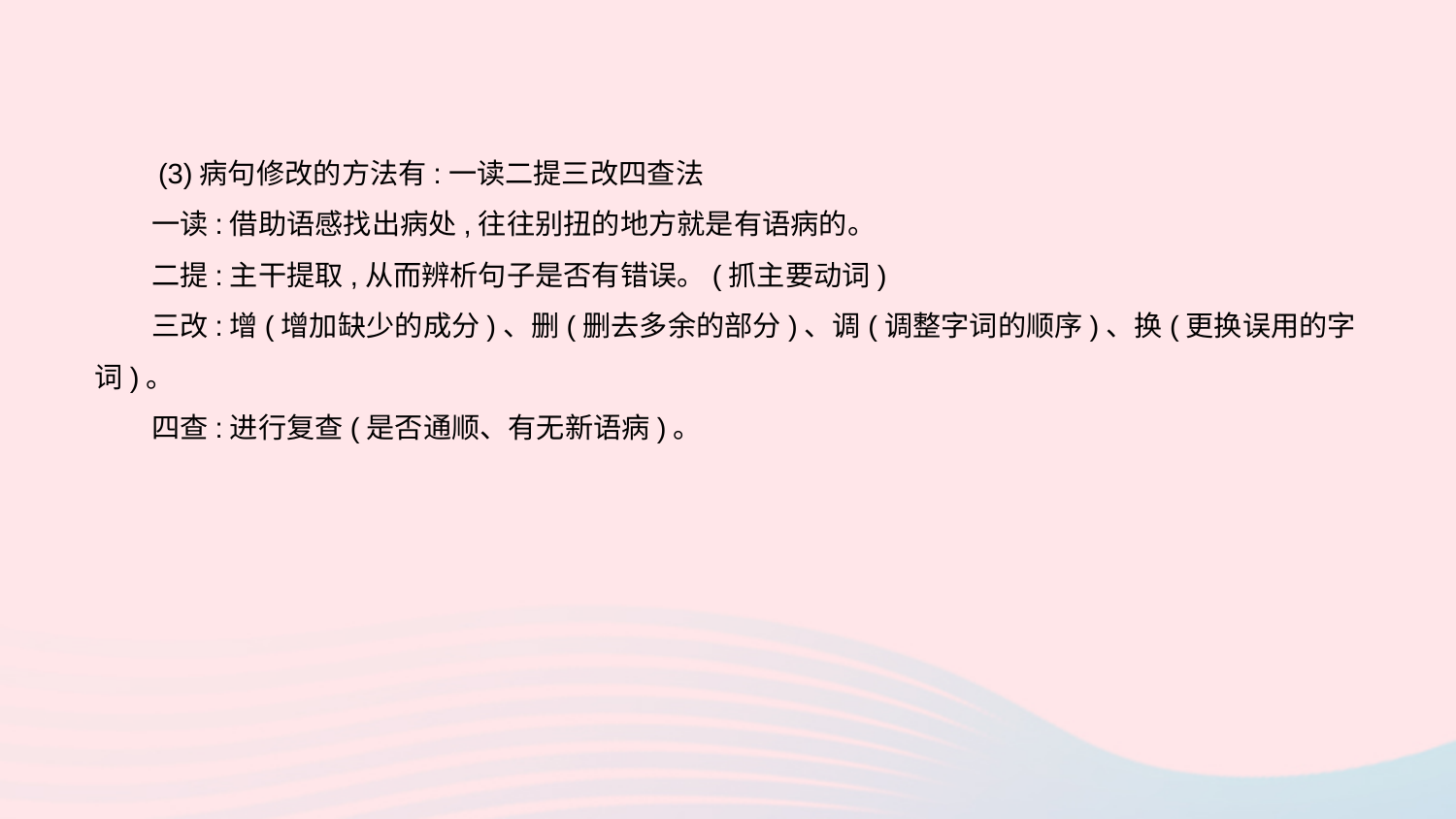

(3)病句修改的方法有:一读二提三改四查法
　　一读:借助语感找出病处,往往别扭的地方就是有语病的。
　　二提:主干提取,从而辨析句子是否有错误。(抓主要动词)
　　三改:增(增加缺少的成分)、删(删去多余的部分)、调(调整字词的顺序)、换(更换误用的字词)。
　　四查:进行复查(是否通顺、有无新语病)。